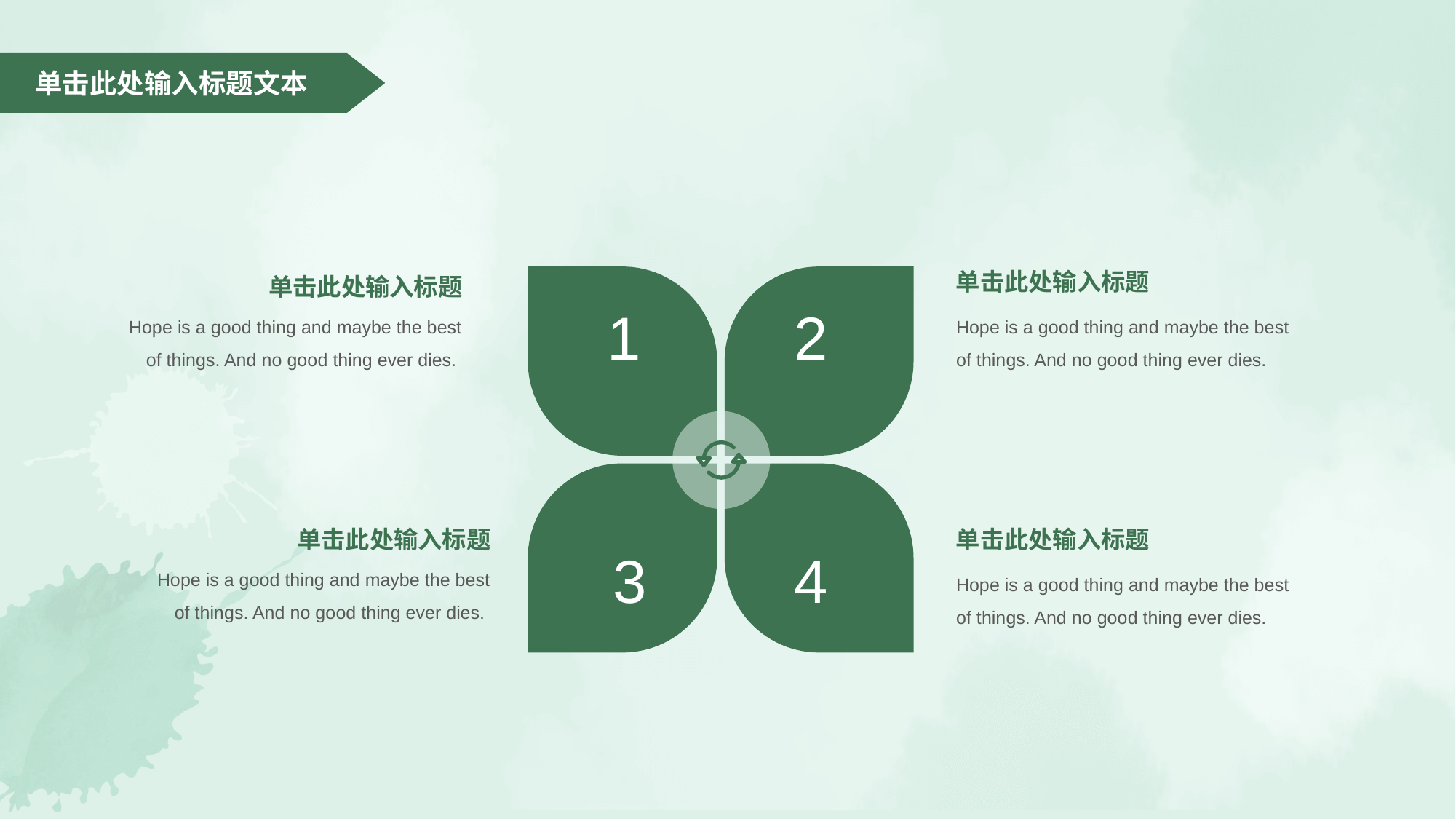

单击此处输入标题文本
单击此处输入标题

单击此处输入标题
1
2
Hope is a good thing and maybe the best of things. And no good thing ever dies.
Hope is a good thing and maybe the best of things. And no good thing ever dies.

单击此处输入标题
单击此处输入标题
3
4
Hope is a good thing and maybe the best of things. And no good thing ever dies.
Hope is a good thing and maybe the best of things. And no good thing ever dies.